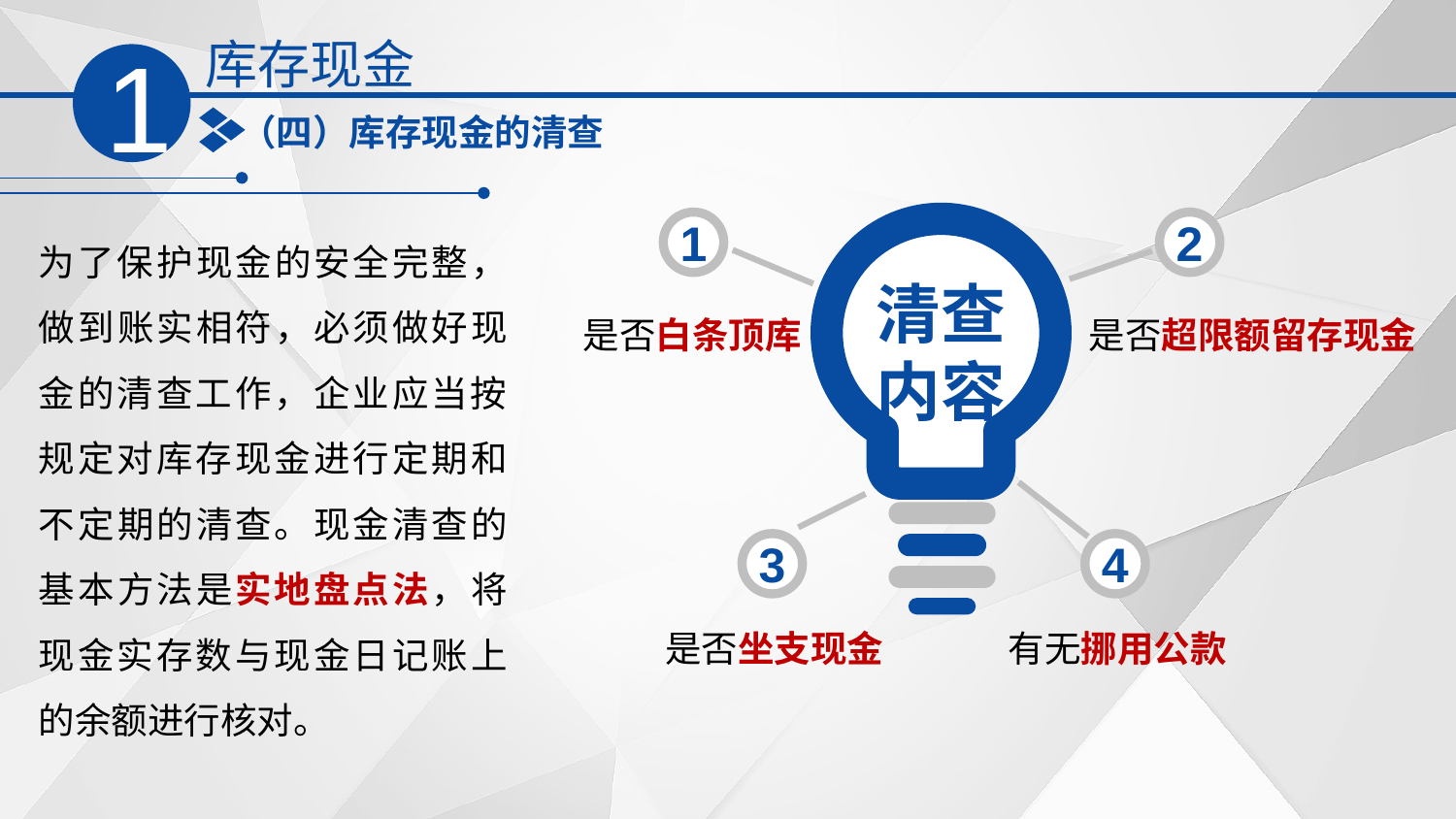

库存现金
1

（四）库存现金的清查

为了保护现金的安全完整，做到账实相符，必须做好现金的清查工作，企业应当按规定对库存现金进行定期和不定期的清查。现金清查的基本方法是实地盘点法，将现金实存数与现金日记账上的余额进行核对。
1
2
清查
内容
是否白条顶库
是否超限额留存现金

3
4

是否坐支现金
有无挪用公款